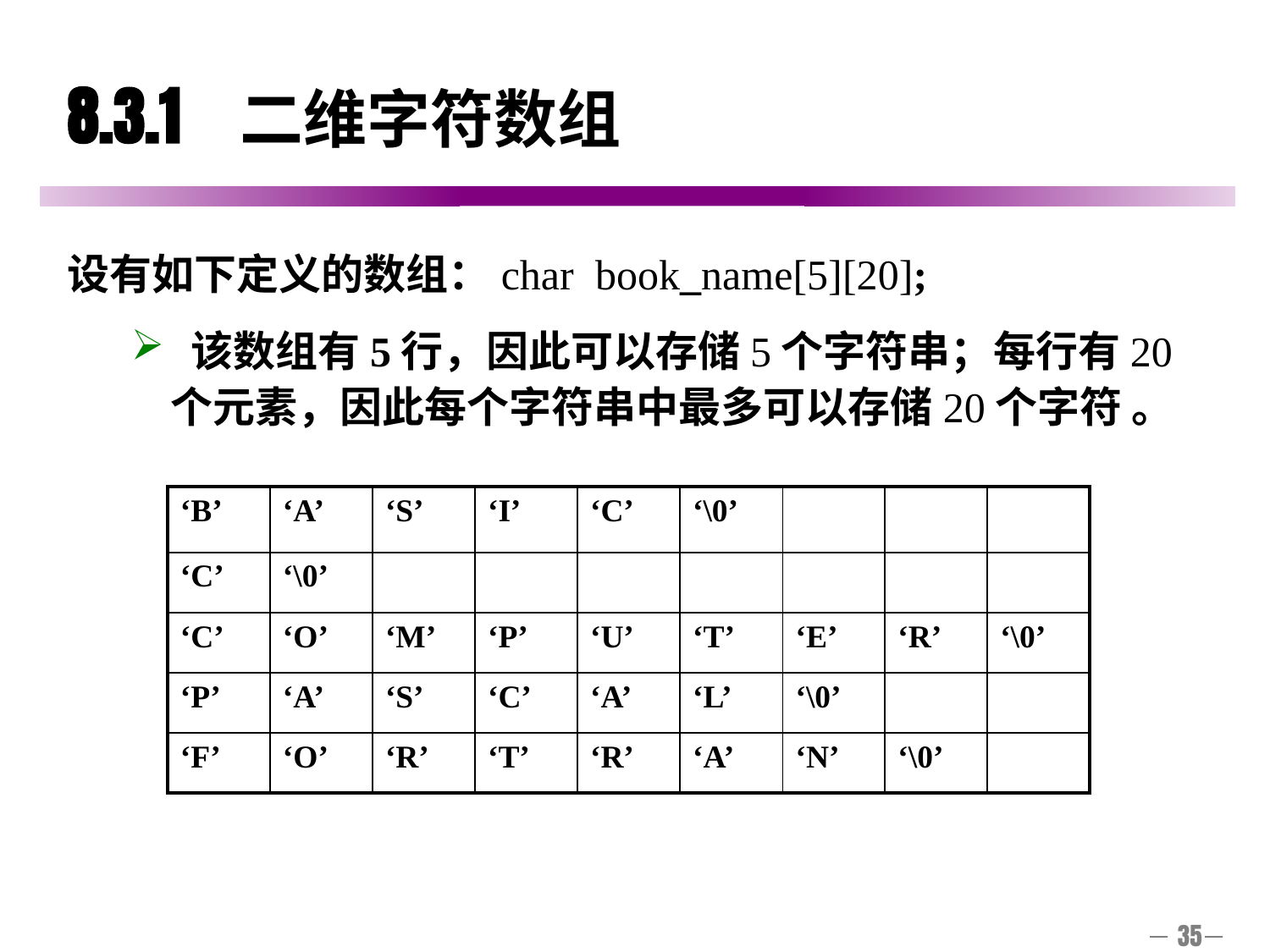

# 8.3.1   二维字符数组
设有如下定义的数组：char  book_name[5][20];
 该数组有5行，因此可以存储5个字符串；每行有20个元素，因此每个字符串中最多可以存储20个字符 。
| ‘B’ | ‘A’ | ‘S’ | ‘I’ | ‘C’ | ‘\0’ |  |  |  |
| --- | --- | --- | --- | --- | --- | --- | --- | --- |
| ‘C’ | ‘\0’ |  |  |  |  |  |  |  |
| ‘C’ | ‘O’ | ‘M’ | ‘P’ | ‘U’ | ‘T’ | ‘E’ | ‘R’ | ‘\0’ |
| ‘P’ | ‘A’ | ‘S’ | ‘C’ | ‘A’ | ‘L’ | ‘\0’ |  |  |
| ‘F’ | ‘O’ | ‘R’ | ‘T’ | ‘R’ | ‘A’ | ‘N’ | ‘\0’ |  |
－35－